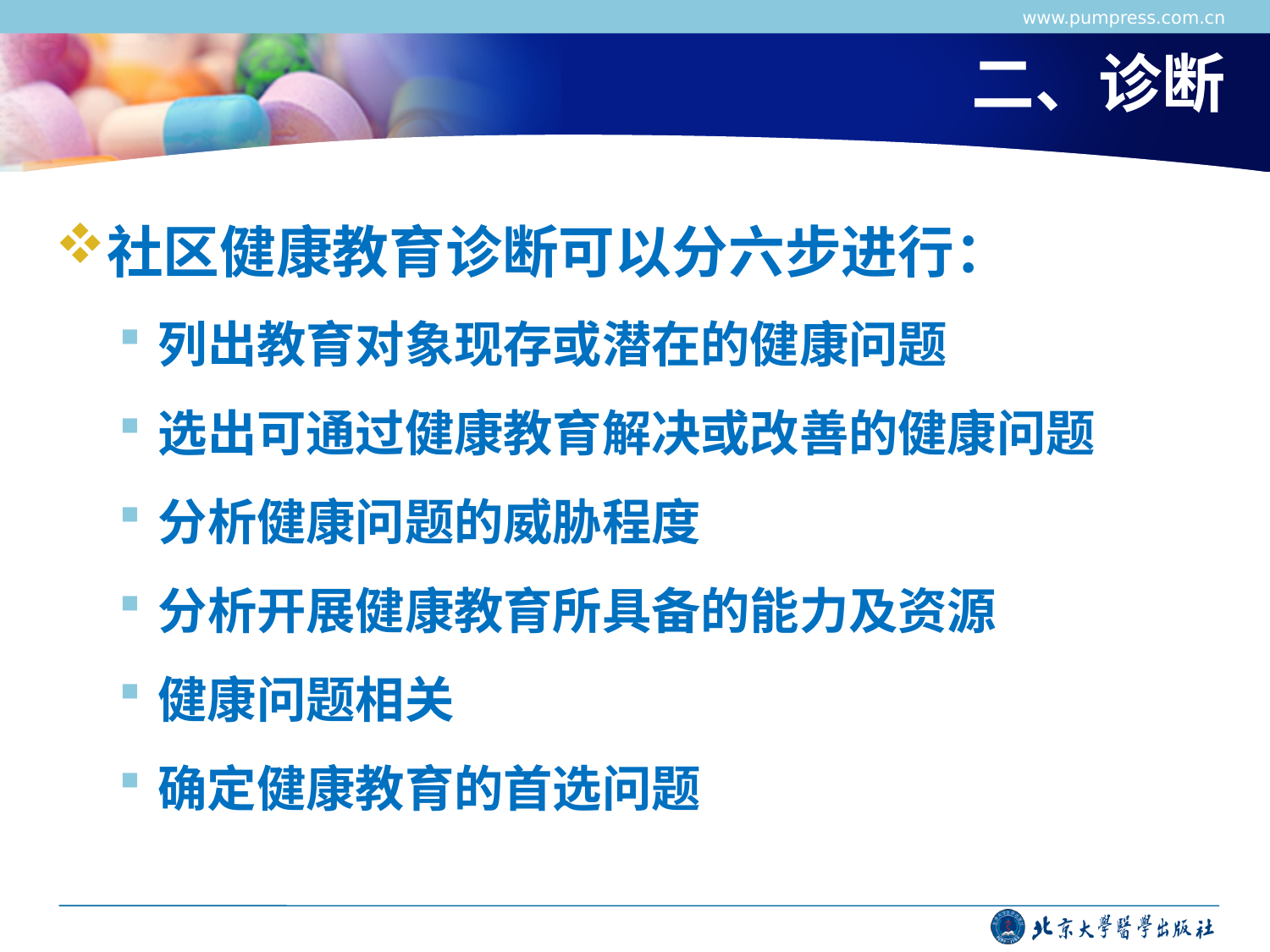

www.pumpress.com.cn
# 二、诊断
社区健康教育诊断可以分六步进行：
列出教育对象现存或潜在的健康问题
选出可通过健康教育解决或改善的健康问题
分析健康问题的威胁程度
分析开展健康教育所具备的能力及资源
健康问题相关
确定健康教育的首选问题